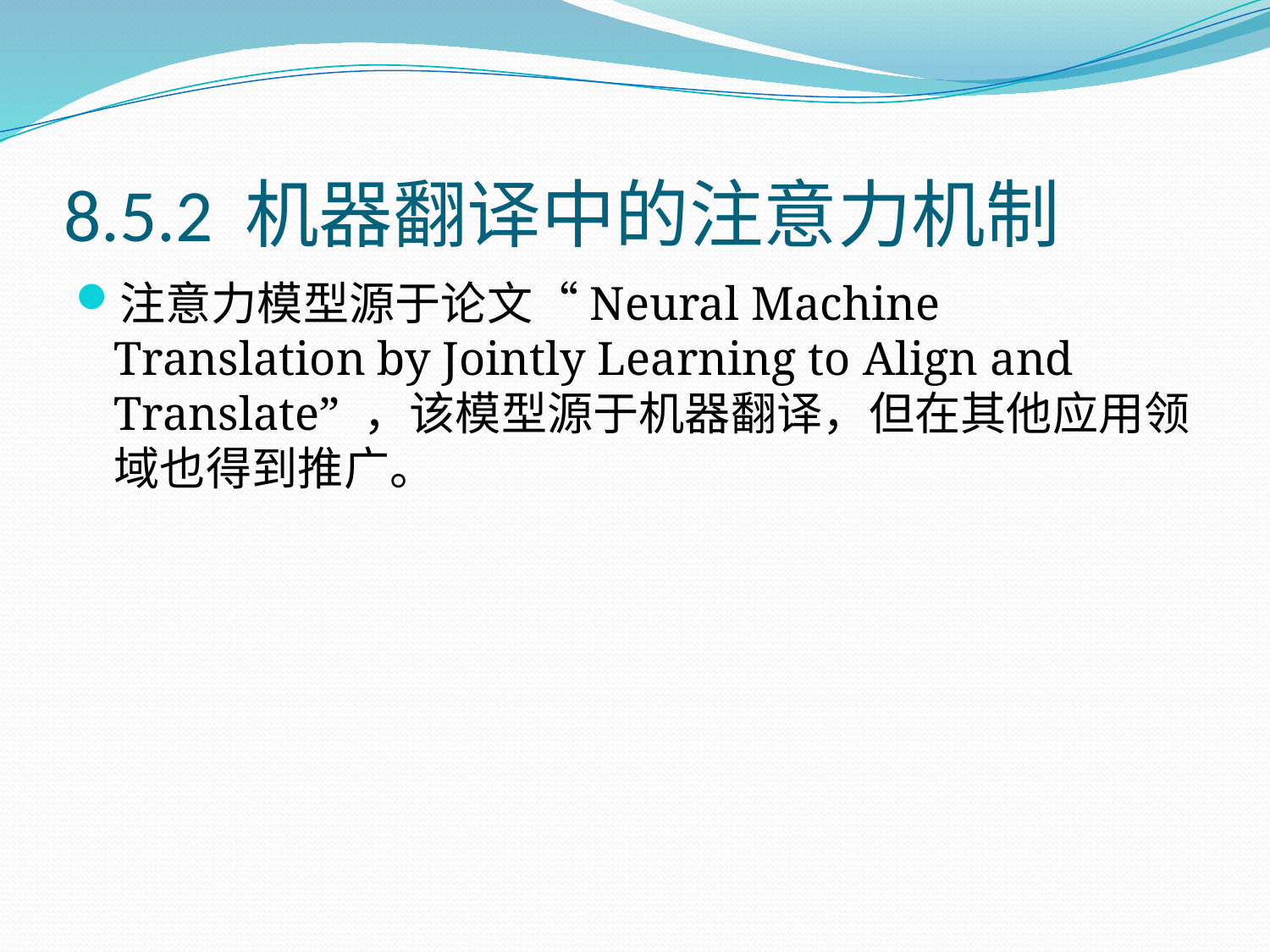

# 8.5.2 机器翻译中的注意力机制
注意力模型源于论文“Neural Machine Translation by Jointly Learning to Align and Translate” ，该模型源于机器翻译，但在其他应用领域也得到推广。